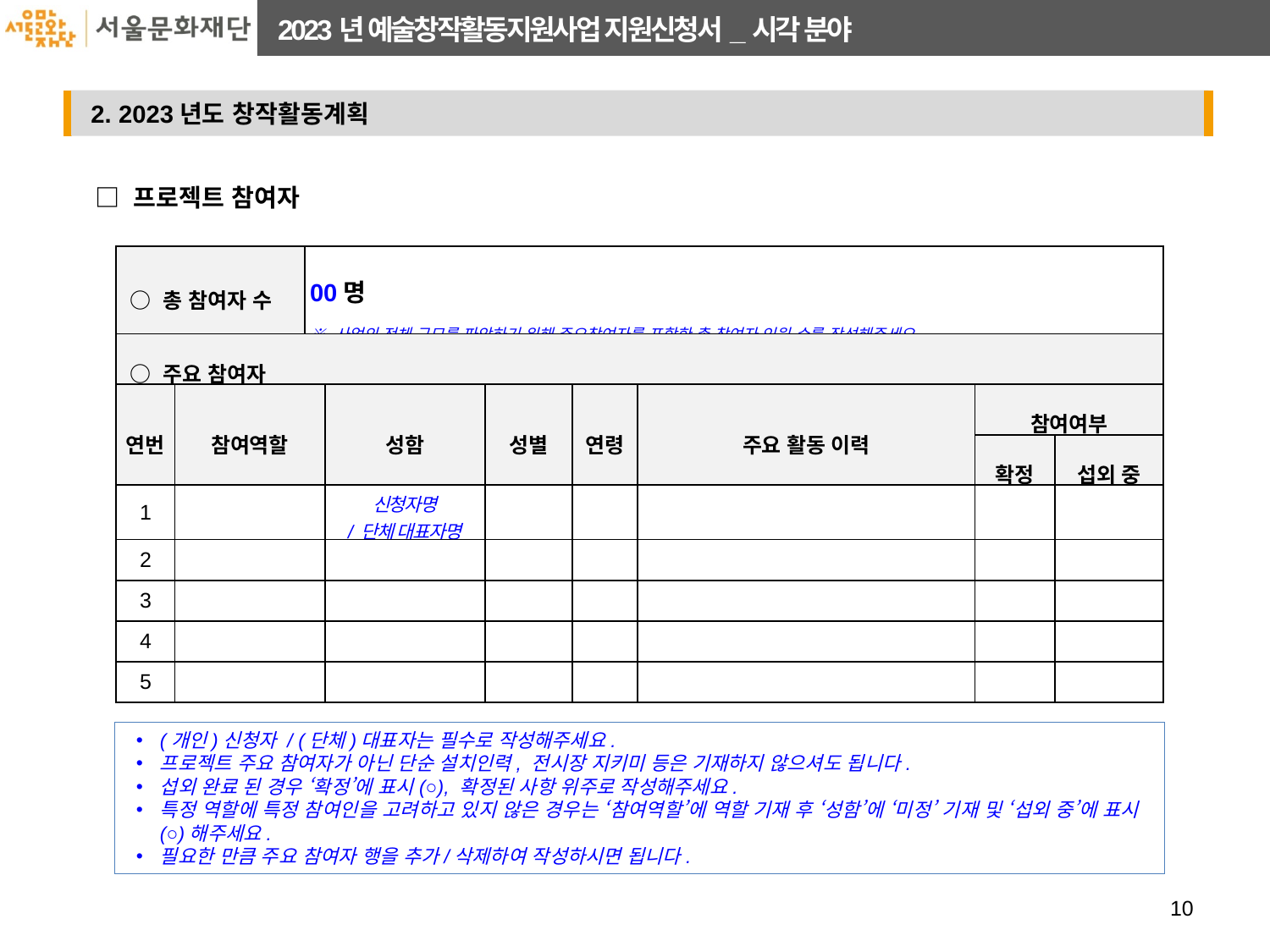

□ 프로젝트 참여자
| ○ 총 참여자 수 |  | 00명 ※ 사업의 전체 규모를 파악하기 위해 주요참여자를 포함한 총 참여자 인원 수를 작성해주세요. |  |  |  |  |  |  |
| --- | --- | --- | --- | --- | --- | --- | --- | --- |
| ○ 주요 참여자 |  |  |  |  |  |  |  |  |
| 연번 | 참여역할 |  | 성함 | 성별 | 연령 | 주요 활동 이력 | 참여여부 |  |
|  |  |  |  |  |  |  | 확정 | 섭외 중 |
| 1 |  |  | 신청자명 / 단체 대표자명 |  |  |  |  |  |
| 2 |  |  |  |  |  |  |  |  |
| 3 |  |  |  |  |  |  |  |  |
| 4 |  |  |  |  |  |  |  |  |
| 5 |  |  |  |  |  |  |  |  |
(개인)신청자 / (단체)대표자는 필수로 작성해주세요.
프로젝트 주요 참여자가 아닌 단순 설치인력, 전시장 지키미 등은 기재하지 않으셔도 됩니다.
섭외 완료 된 경우 ‘확정’에 표시(○), 확정된 사항 위주로 작성해주세요.
특정 역할에 특정 참여인을 고려하고 있지 않은 경우는 ‘참여역할’에 역할 기재 후 ‘성함’에 ‘미정’ 기재 및 ‘섭외 중’에 표시(○)해주세요.
필요한 만큼 주요 참여자 행을 추가/삭제하여 작성하시면 됩니다.
10